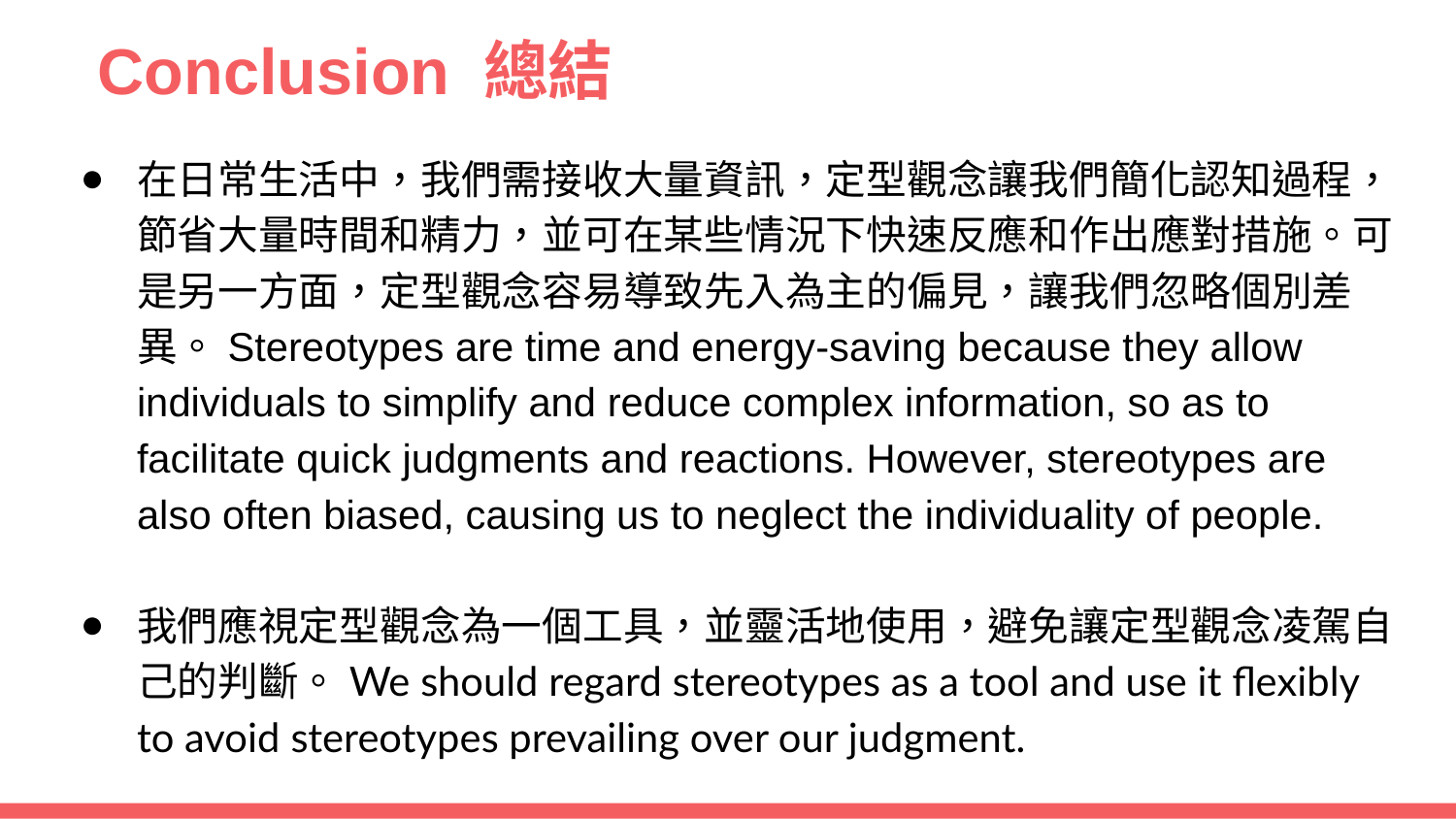

# Conclusion 總結
在日常生活中，我們需接收大量資訊，定型觀念讓我們簡化認知過程，節省大量時間和精力，並可在某些情況下快速反應和作出應對措施。可是另一方面，定型觀念容易導致先入為主的偏見，讓我們忽略個別差異。Stereotypes are time and energy-saving because they allow individuals to simplify and reduce complex information, so as to facilitate quick judgments and reactions. However, stereotypes are also often biased, causing us to neglect the individuality of people.

我們應視定型觀念為一個工具，並靈活地使用，避免讓定型觀念凌駕自己的判斷。We should regard stereotypes as a tool and use it flexibly to avoid stereotypes prevailing over our judgment.